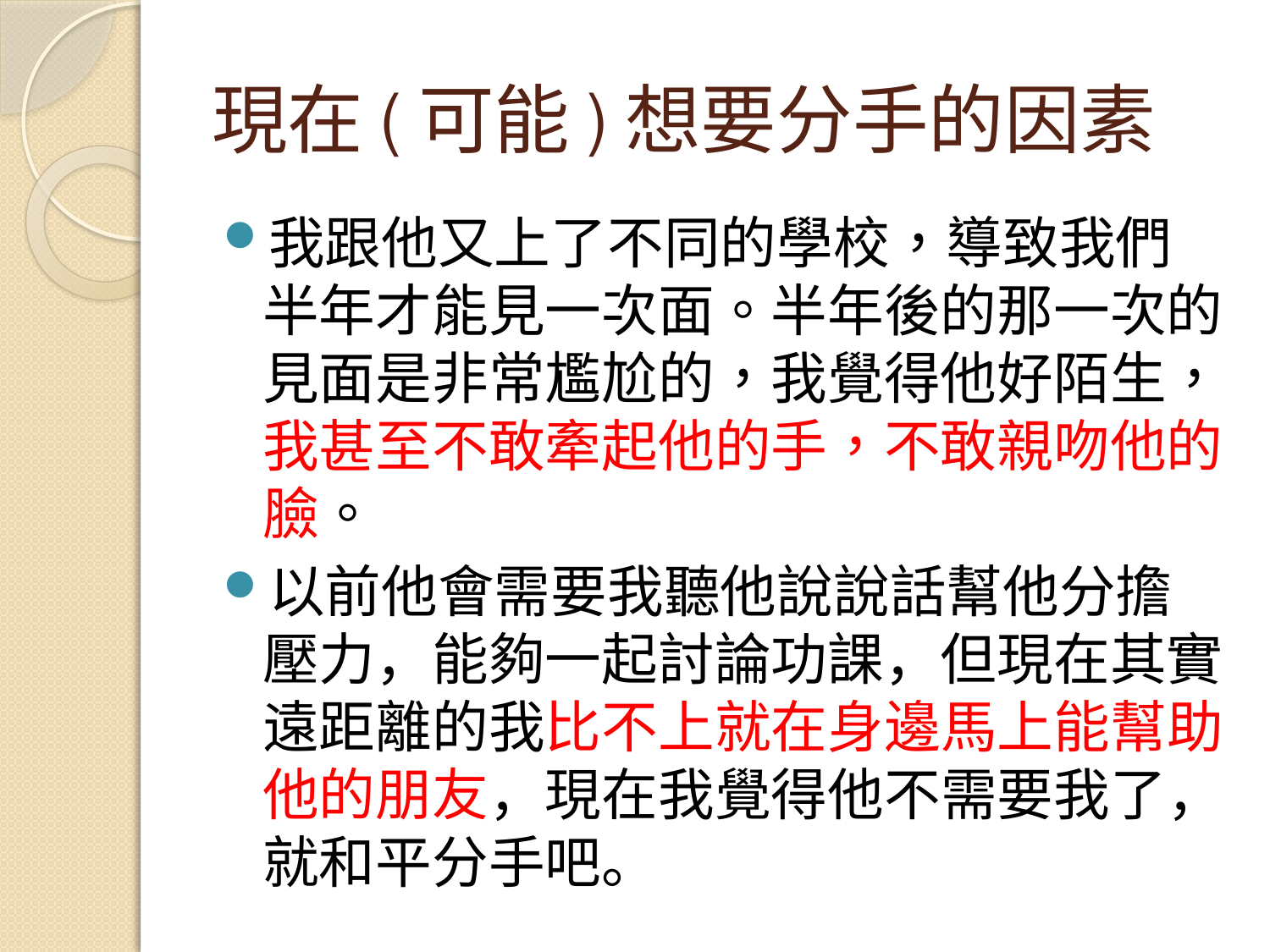

# 現在(可能)想要分手的因素
我跟他又上了不同的學校，導致我們半年才能見一次面。半年後的那一次的見面是非常尷尬的，我覺得他好陌生，我甚至不敢牽起他的手，不敢親吻他的臉。
以前他會需要我聽他說說話幫他分擔壓力，能夠一起討論功課，但現在其實遠距離的我比不上就在身邊馬上能幫助他的朋友，現在我覺得他不需要我了，就和平分手吧。